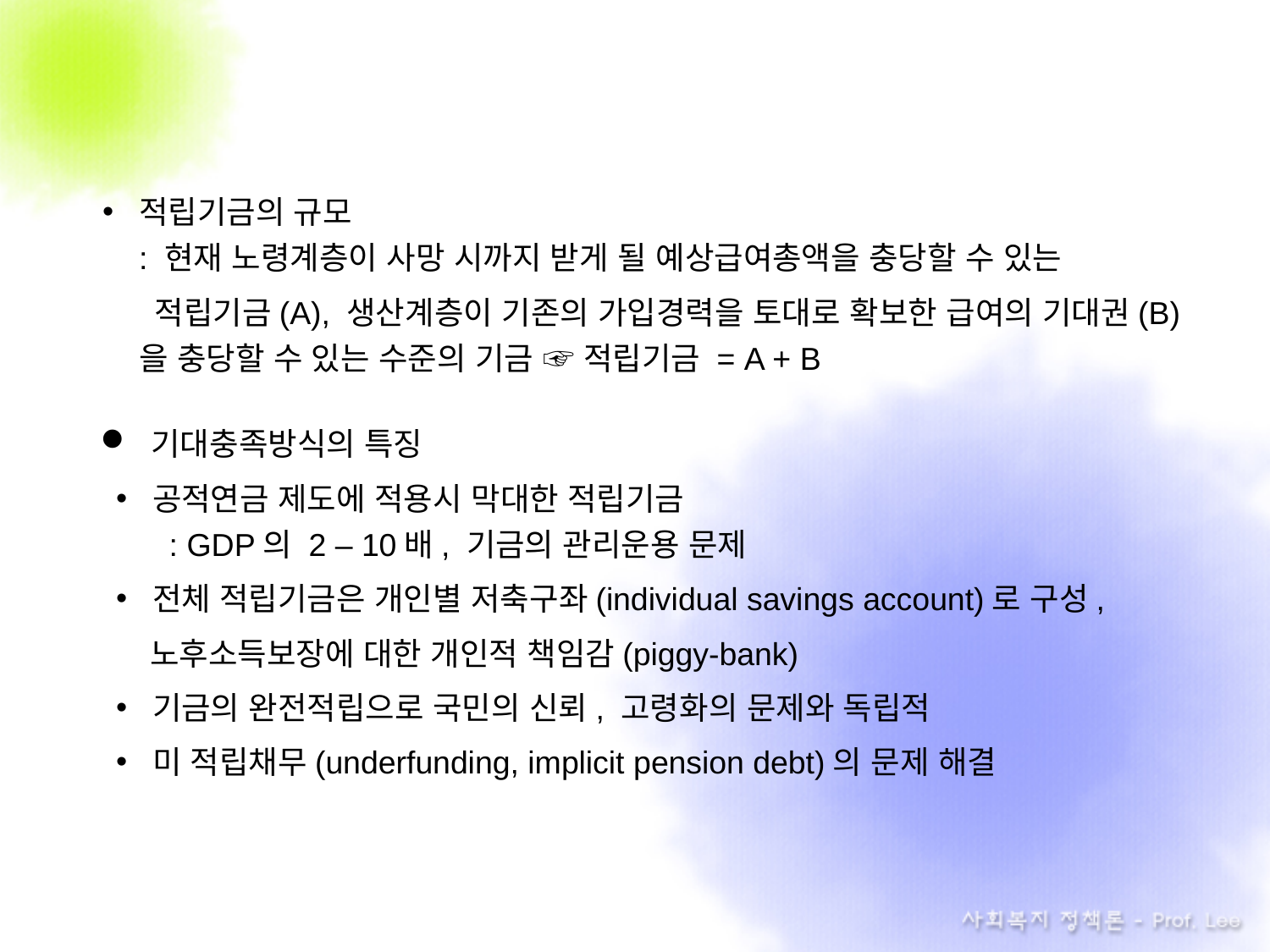

적립기금의 규모
: 현재 노령계층이 사망 시까지 받게 될 예상급여총액을 충당할 수 있는
     적립기금(A), 생산계층이 기존의 가입경력을 토대로 확보한 급여의 기대권(B)을 충당할 수 있는 수준의 기금 ☞ 적립기금 = A + B

기대충족방식의 특징
공적연금 제도에 적용시 막대한 적립기금
 : GDP의 2 – 10배, 기금의 관리운용 문제
전체 적립기금은 개인별 저축구좌(individual savings account)로 구성,
   노후소득보장에 대한 개인적 책임감(piggy-bank)
기금의 완전적립으로 국민의 신뢰, 고령화의 문제와 독립적
미 적립채무(underfunding, implicit pension debt)의 문제 해결